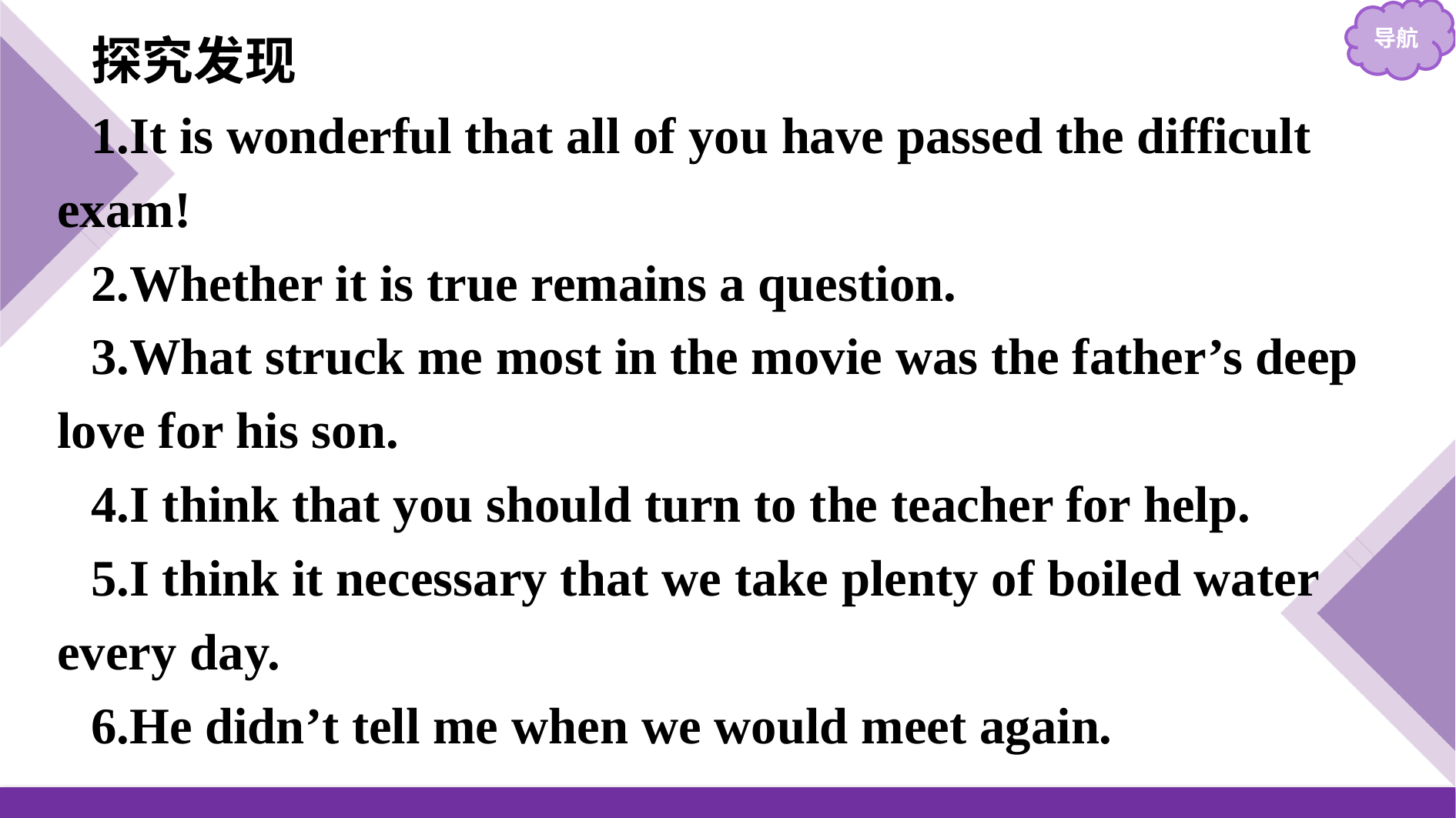

探究发现
1.It is wonderful that all of you have passed the difficult exam!
2.Whether it is true remains a question.
3.What struck me most in the movie was the father’s deep love for his son.
4.I think that you should turn to the teacher for help.
5.I think it necessary that we take plenty of boiled water every day.
6.He didn’t tell me when we would meet again.